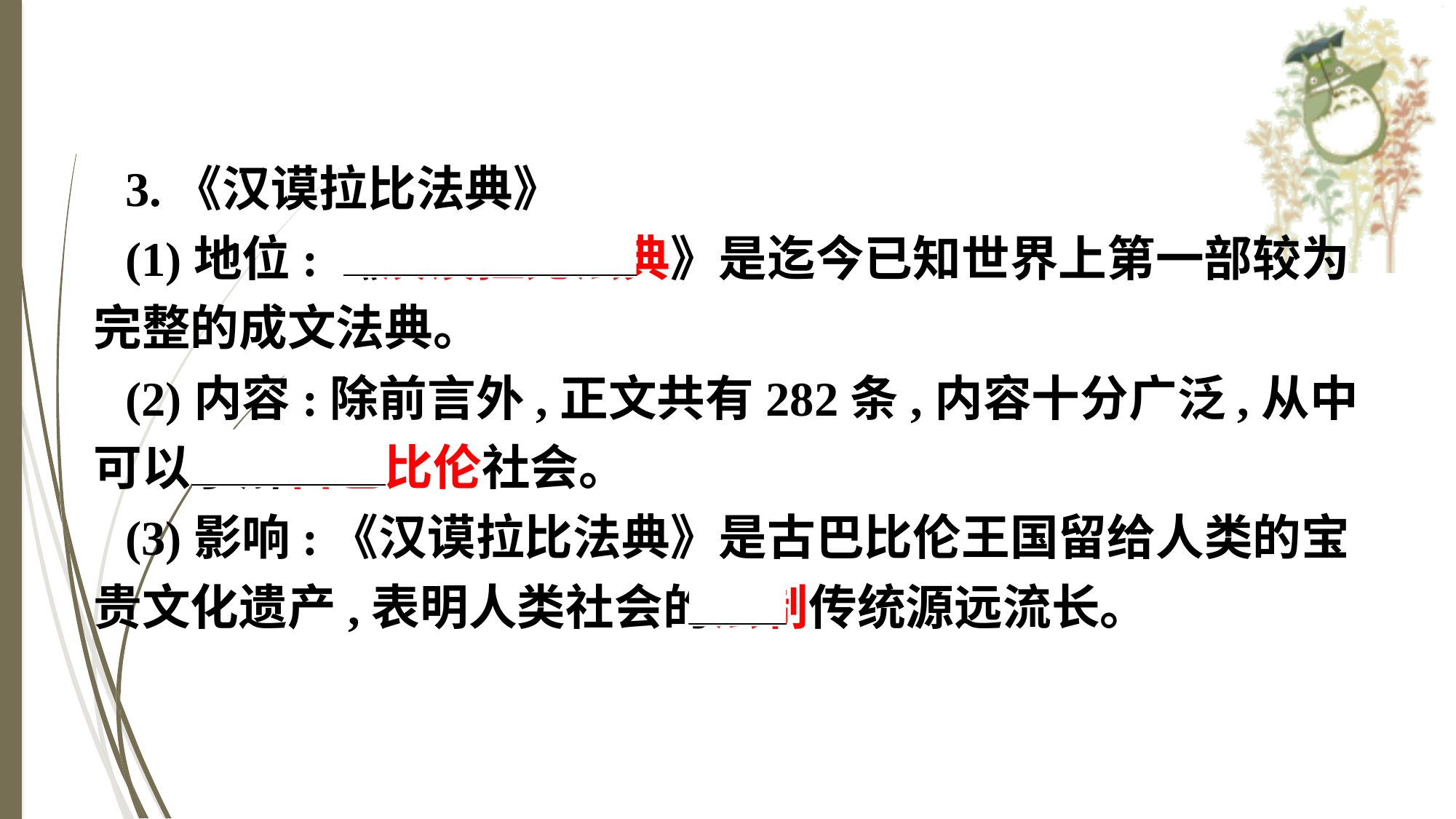

3.《汉谟拉比法典》
(1)地位:《汉谟拉比法典》是迄今已知世界上第一部较为完整的成文法典。
(2)内容:除前言外,正文共有282条,内容十分广泛,从中可以了解古巴比伦社会。
(3)影响:《汉谟拉比法典》是古巴比伦王国留给人类的宝贵文化遗产,表明人类社会的法制传统源远流长。